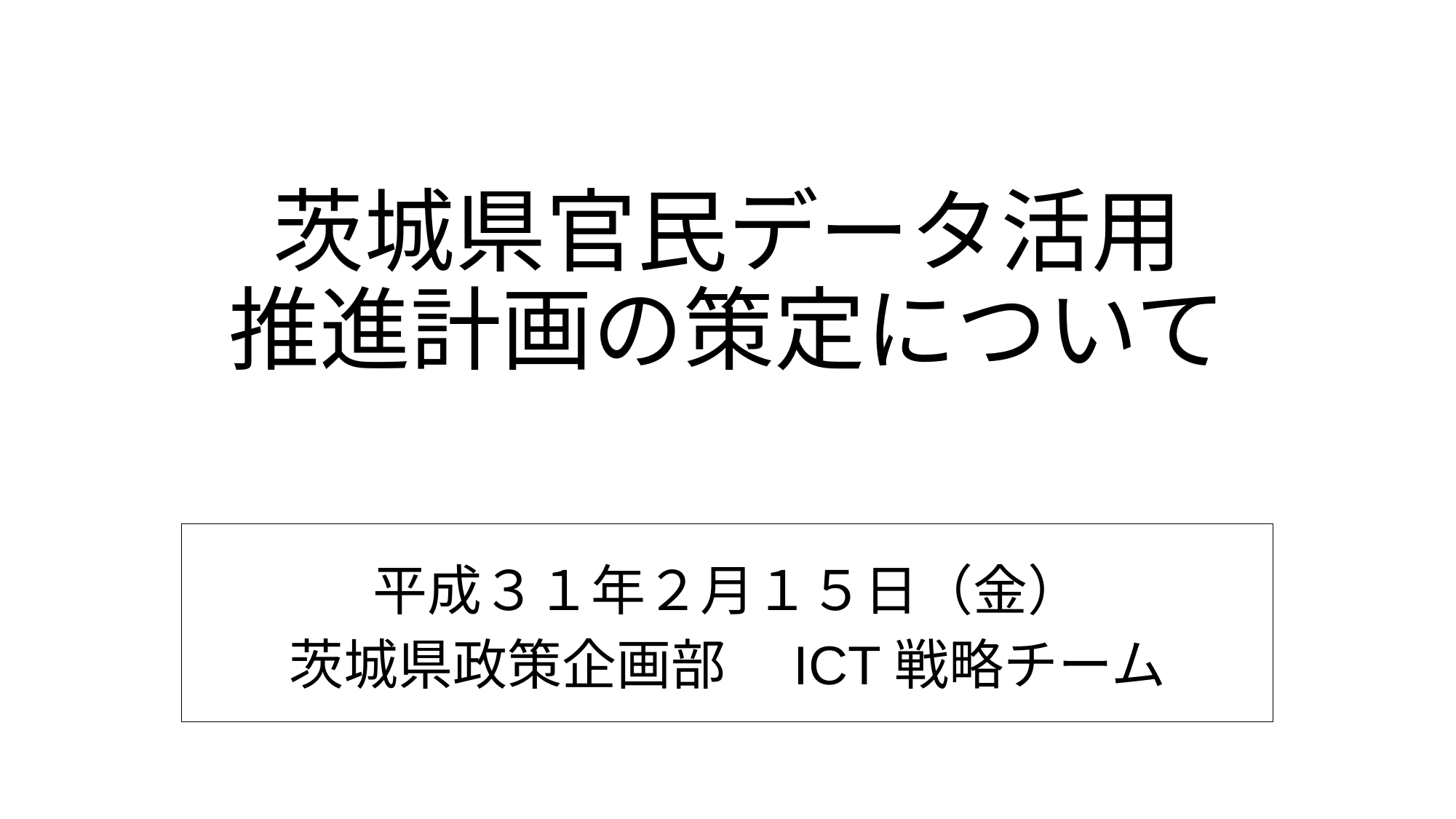

# 茨城県官民データ活用 推進計画の策定について

平成３１年２月１５日（金）
茨城県政策企画部　ICT戦略チーム